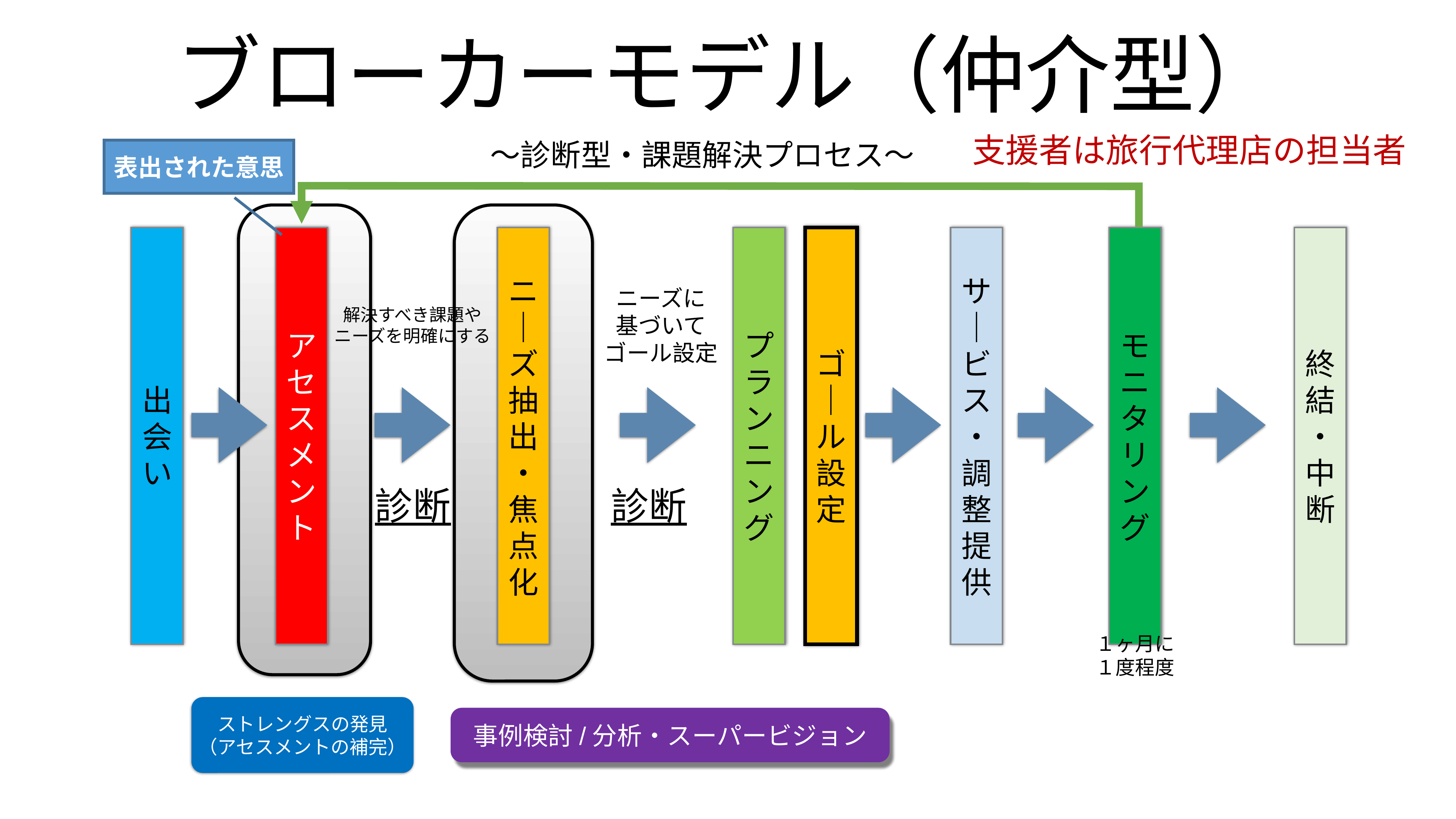

ブローカーモデル（仲介型）
支援者は旅行代理店の担当者
〜診断型・課題解決プロセス〜
表出された意思

出会い
アセスメント
ニ｜ズ抽出・焦点化
プランニング
ゴ｜ル設定
サ｜ビス・調整提供
終結・中断
モニタリング
ニーズに
基づいて
ゴール設定
解決すべき課題や
ニーズを明確にする

診断
診断
１ヶ月に
１度程度
ストレングスの発見
（アセスメントの補完）
事例検討/分析・スーパービジョン